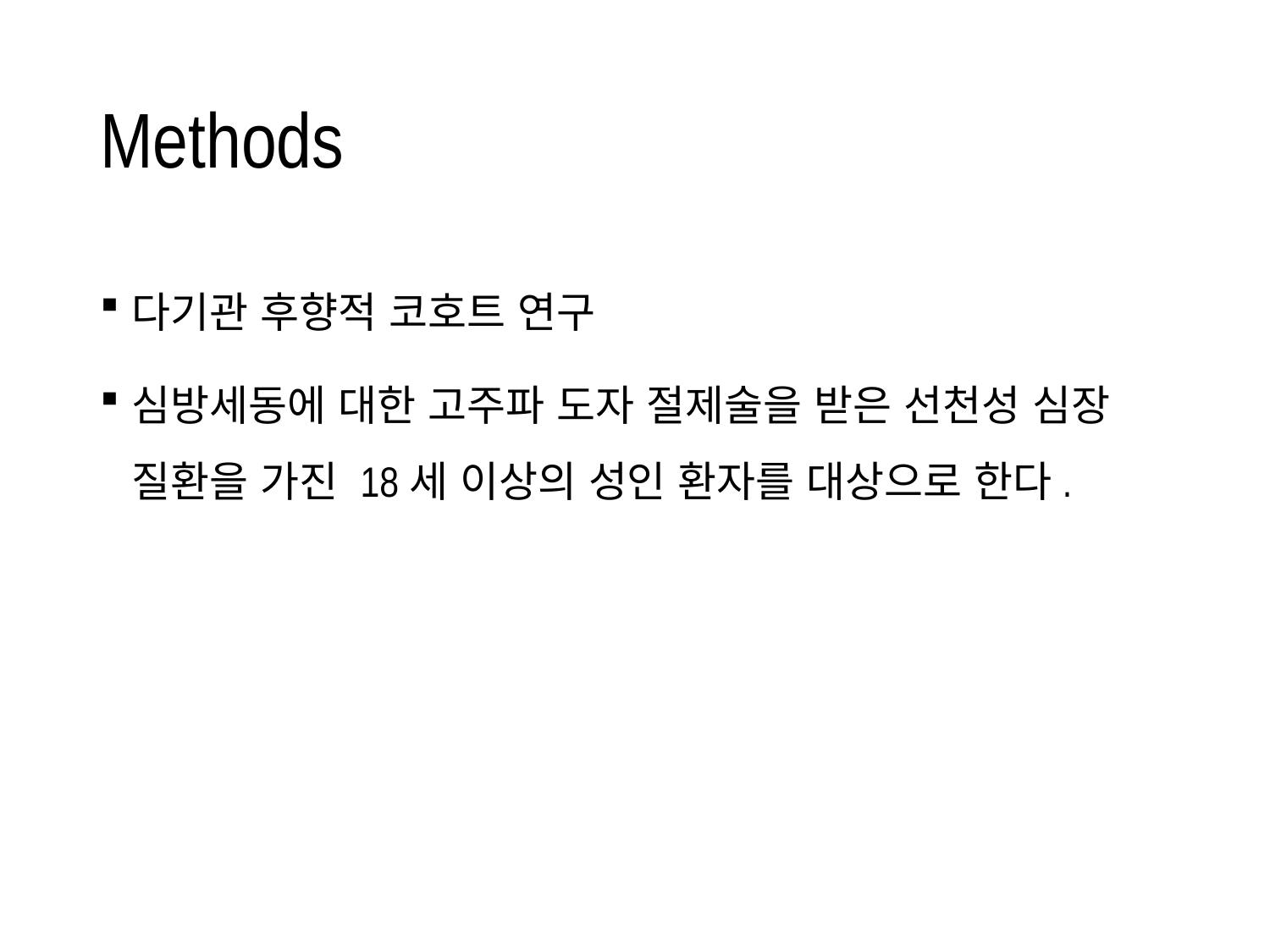

# Methods
다기관 후향적 코호트 연구
심방세동에 대한 고주파 도자 절제술을 받은 선천성 심장 질환을 가진 18세 이상의 성인 환자를 대상으로 한다.